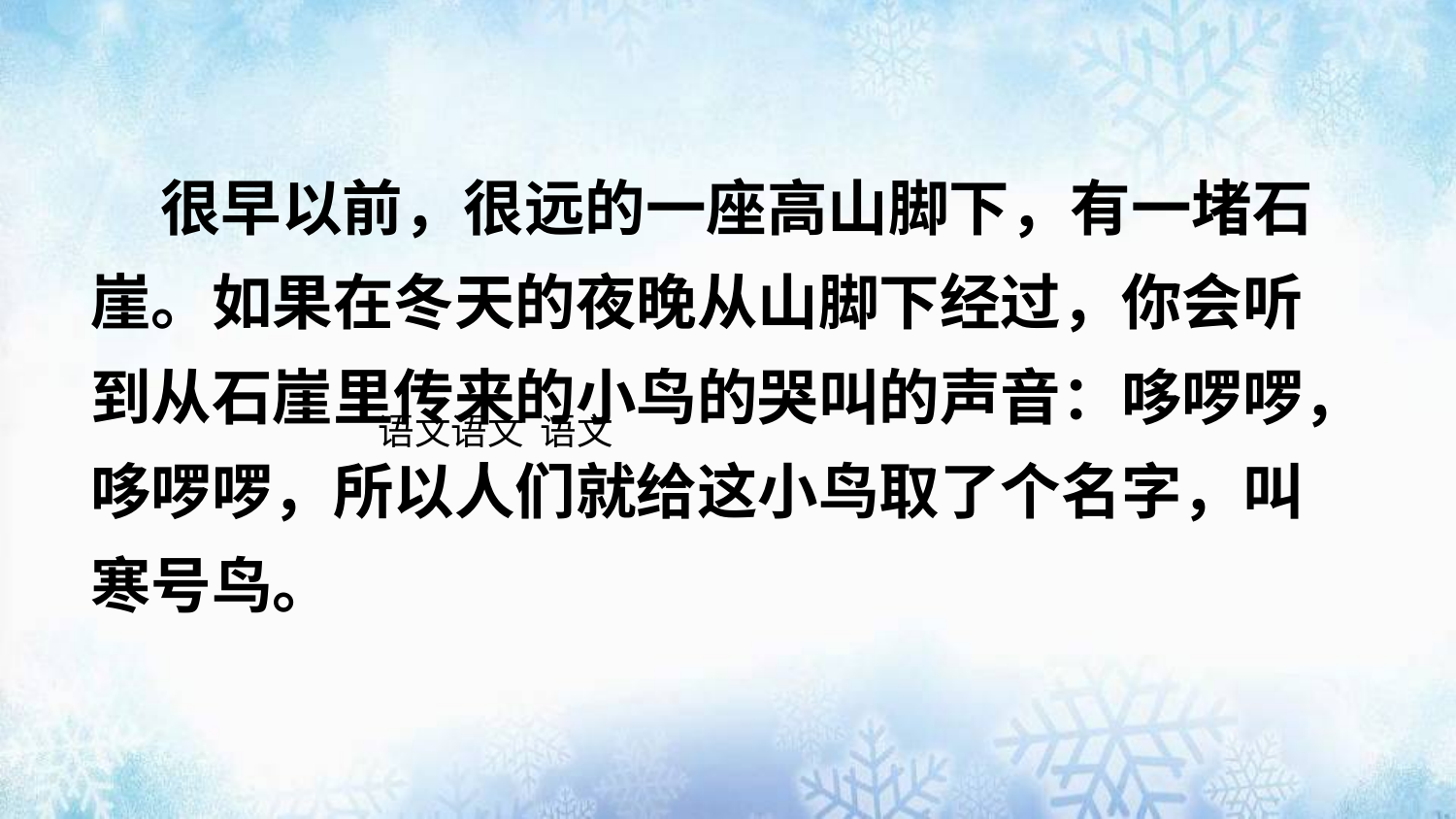

很早以前，很远的一座高山脚下，有一堵石崖。如果在冬天的夜晚从山脚下经过，你会听到从石崖里传来的小鸟的哭叫的声音：哆啰啰，哆啰啰，所以人们就给这小鸟取了个名字，叫寒号鸟。

语文语文  语文